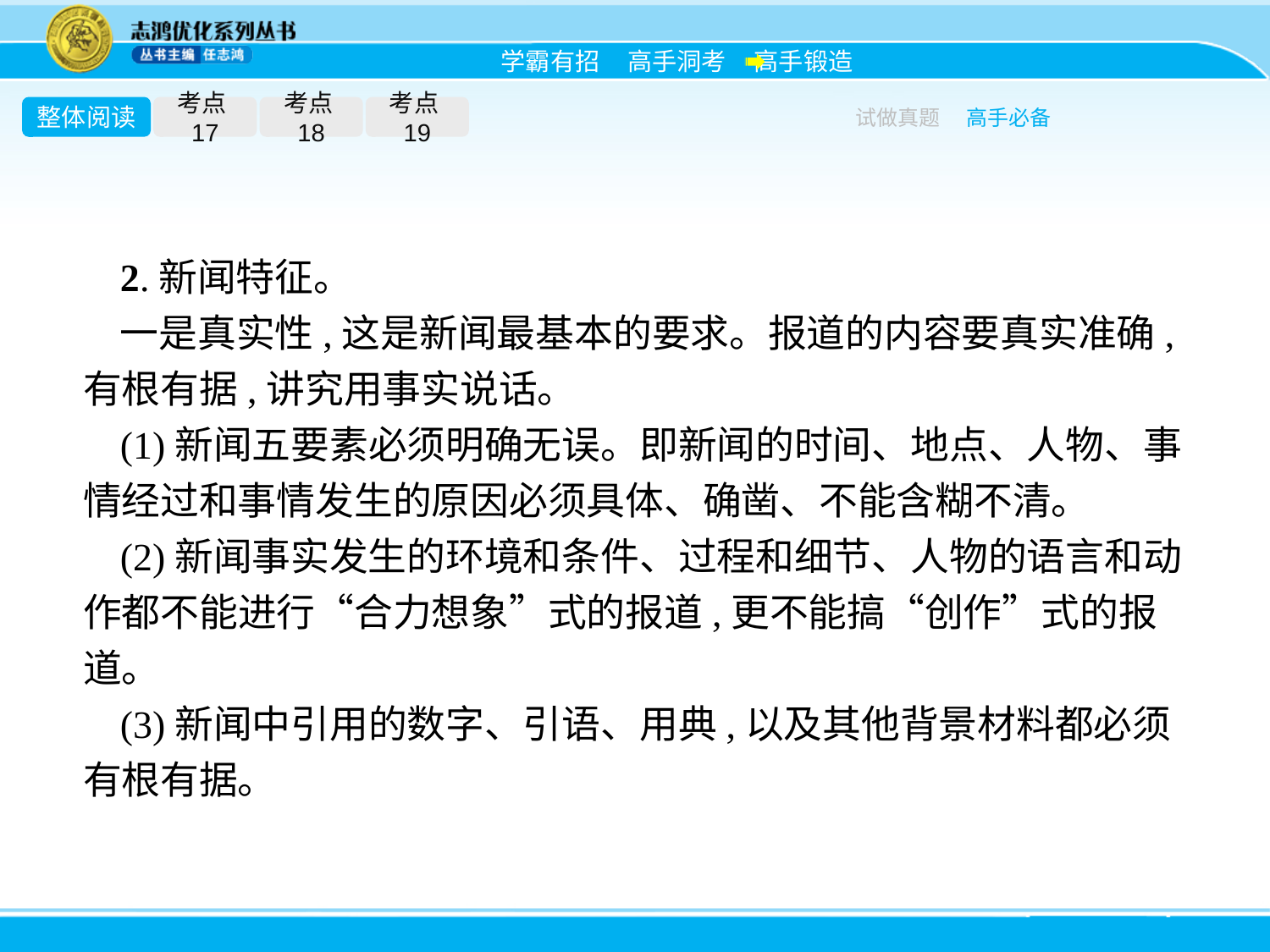

整体阅读
考点17
考点18
考点19
试做真题
高手必备
2.新闻特征。
一是真实性,这是新闻最基本的要求。报道的内容要真实准确,有根有据,讲究用事实说话。
(1)新闻五要素必须明确无误。即新闻的时间、地点、人物、事情经过和事情发生的原因必须具体、确凿、不能含糊不清。
(2)新闻事实发生的环境和条件、过程和细节、人物的语言和动作都不能进行“合力想象”式的报道,更不能搞“创作”式的报道。
(3)新闻中引用的数字、引语、用典,以及其他背景材料都必须有根有据。